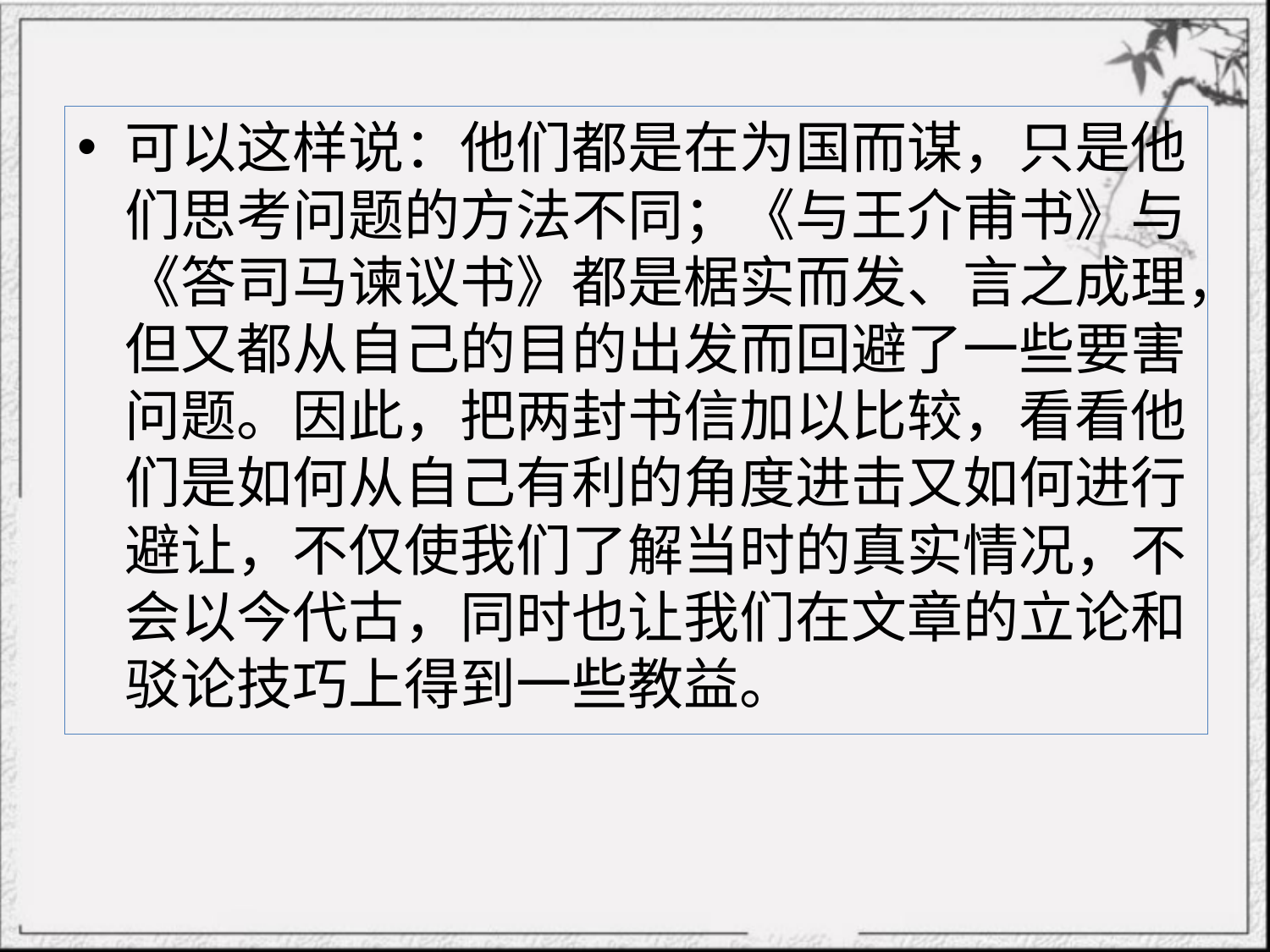

可以这样说：他们都是在为国而谋，只是他们思考问题的方法不同；《与王介甫书》与《答司马谏议书》都是椐实而发、言之成理，但又都从自己的目的出发而回避了一些要害问题。因此，把两封书信加以比较，看看他们是如何从自己有利的角度进击又如何进行避让，不仅使我们了解当时的真实情况，不会以今代古，同时也让我们在文章的立论和驳论技巧上得到一些教益。